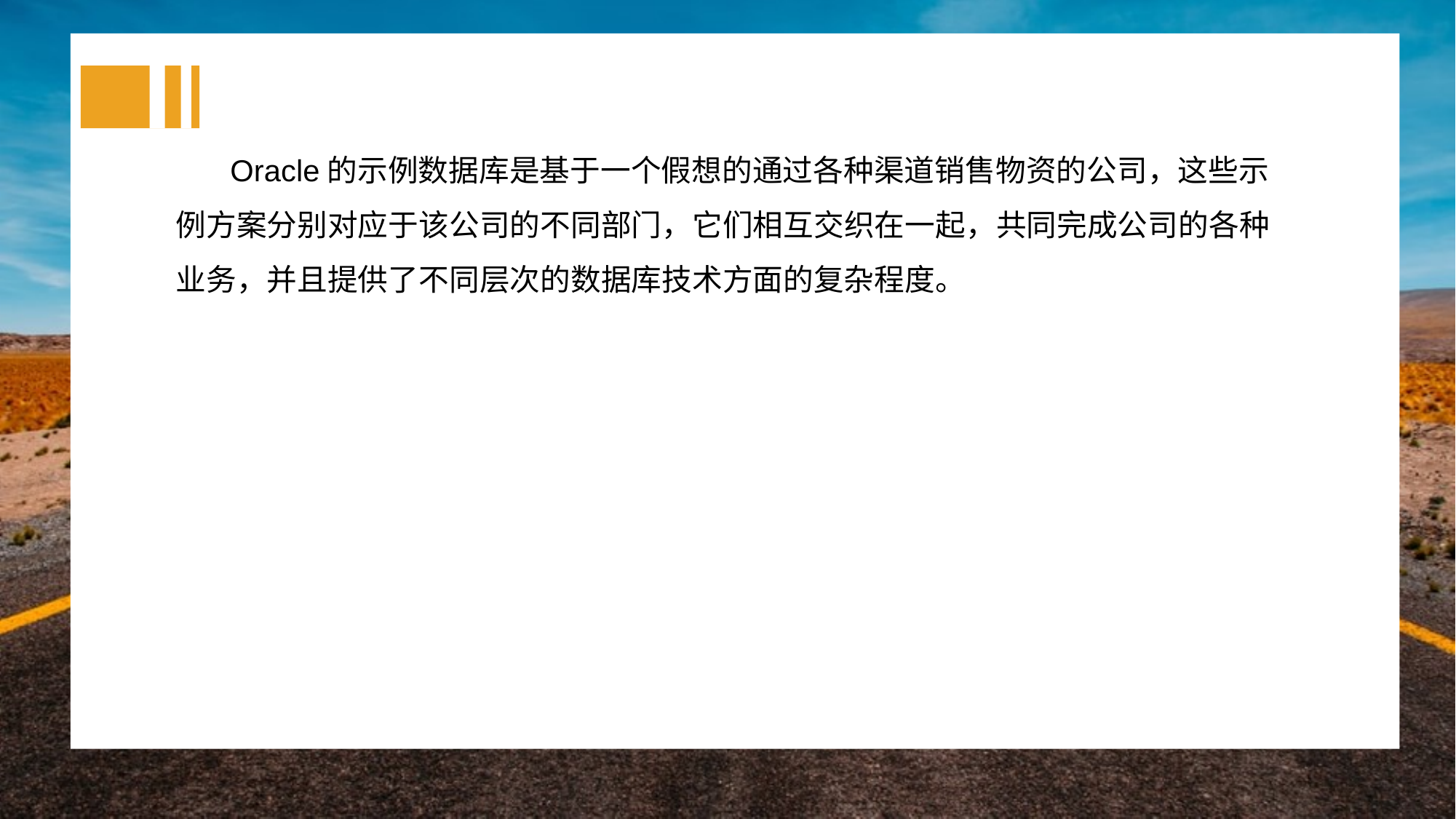

Oracle的示例数据库是基于一个假想的通过各种渠道销售物资的公司，这些示例方案分别对应于该公司的不同部门，它们相互交织在一起，共同完成公司的各种业务，并且提供了不同层次的数据库技术方面的复杂程度。